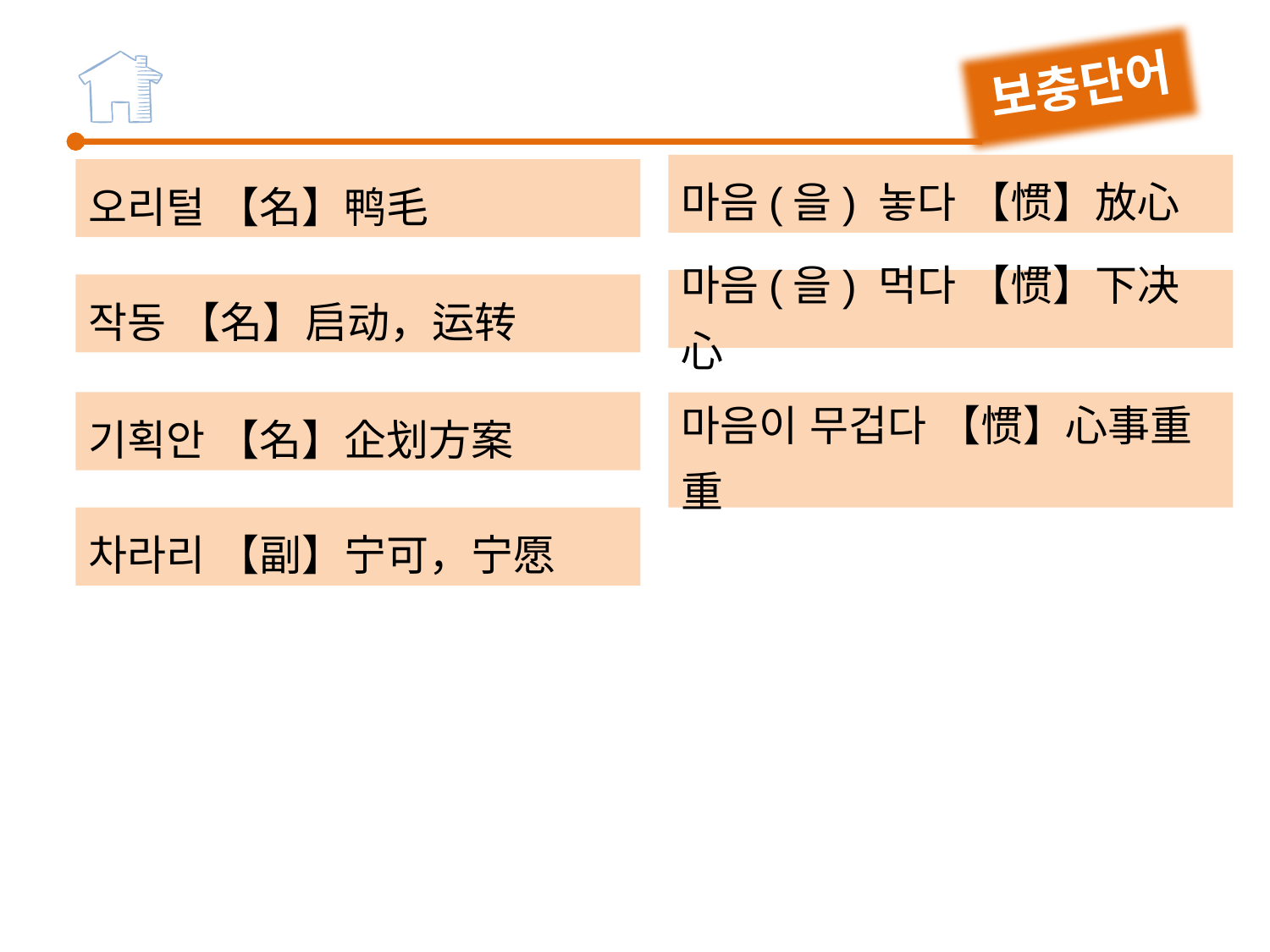

보충단어

마음(을) 놓다 【惯】放心
마음(을) 먹다 【惯】下决心
오리털 【名】鸭毛
작동 【名】启动，运转
기획안 【名】企划方案
차라리 【副】宁可，宁愿
마음이 무겁다 【惯】心事重重